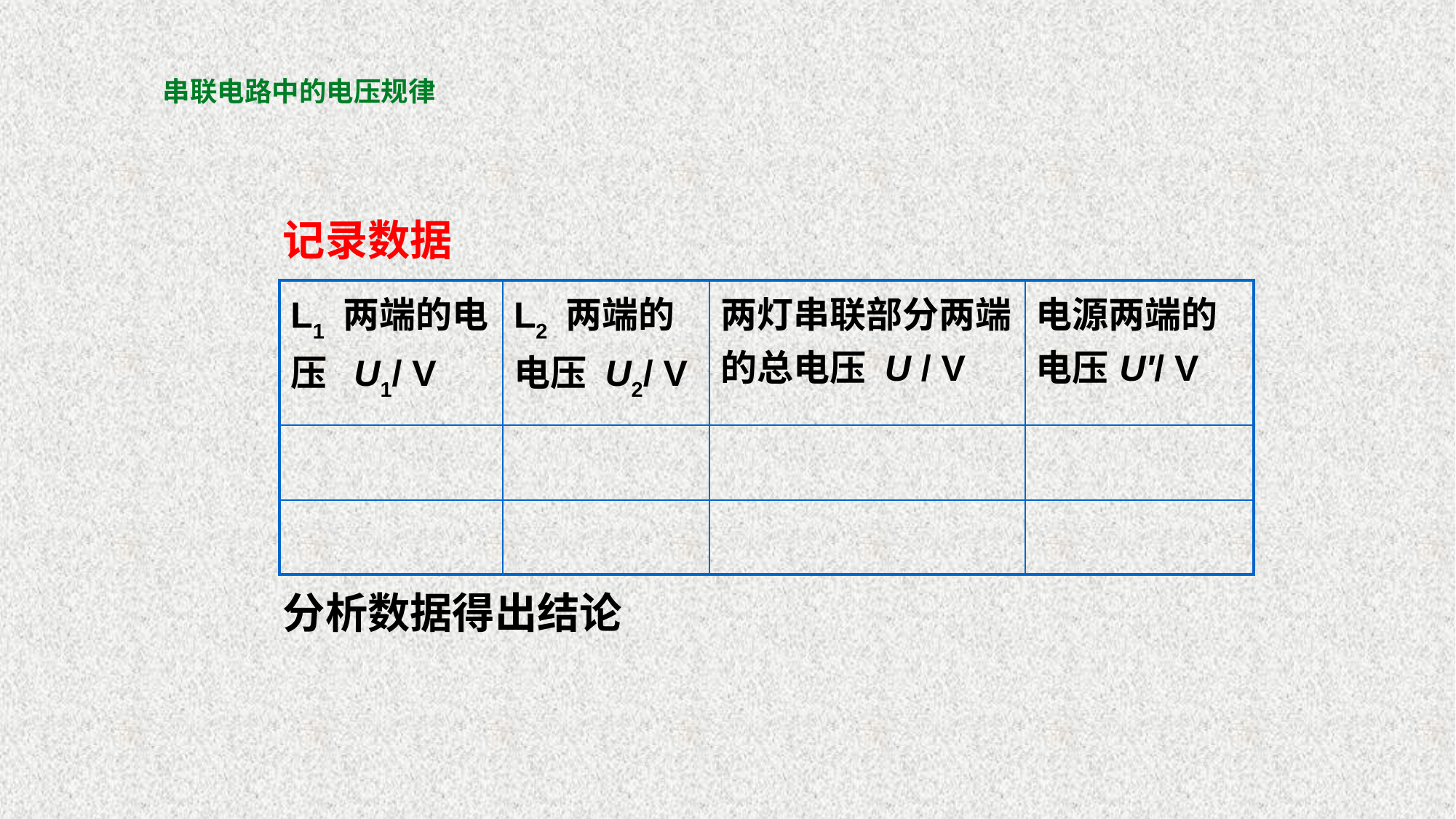

# 串联电路中的电压规律
记录数据
| L1 两端的电压 U1/ V | L2 两端的电压 U2/ V | 两灯串联部分两端的总电压 U / V | 电源两端的电压U'/ V |
| --- | --- | --- | --- |
|  |  |  |  |
|  |  |  |  |
分析数据得出结论